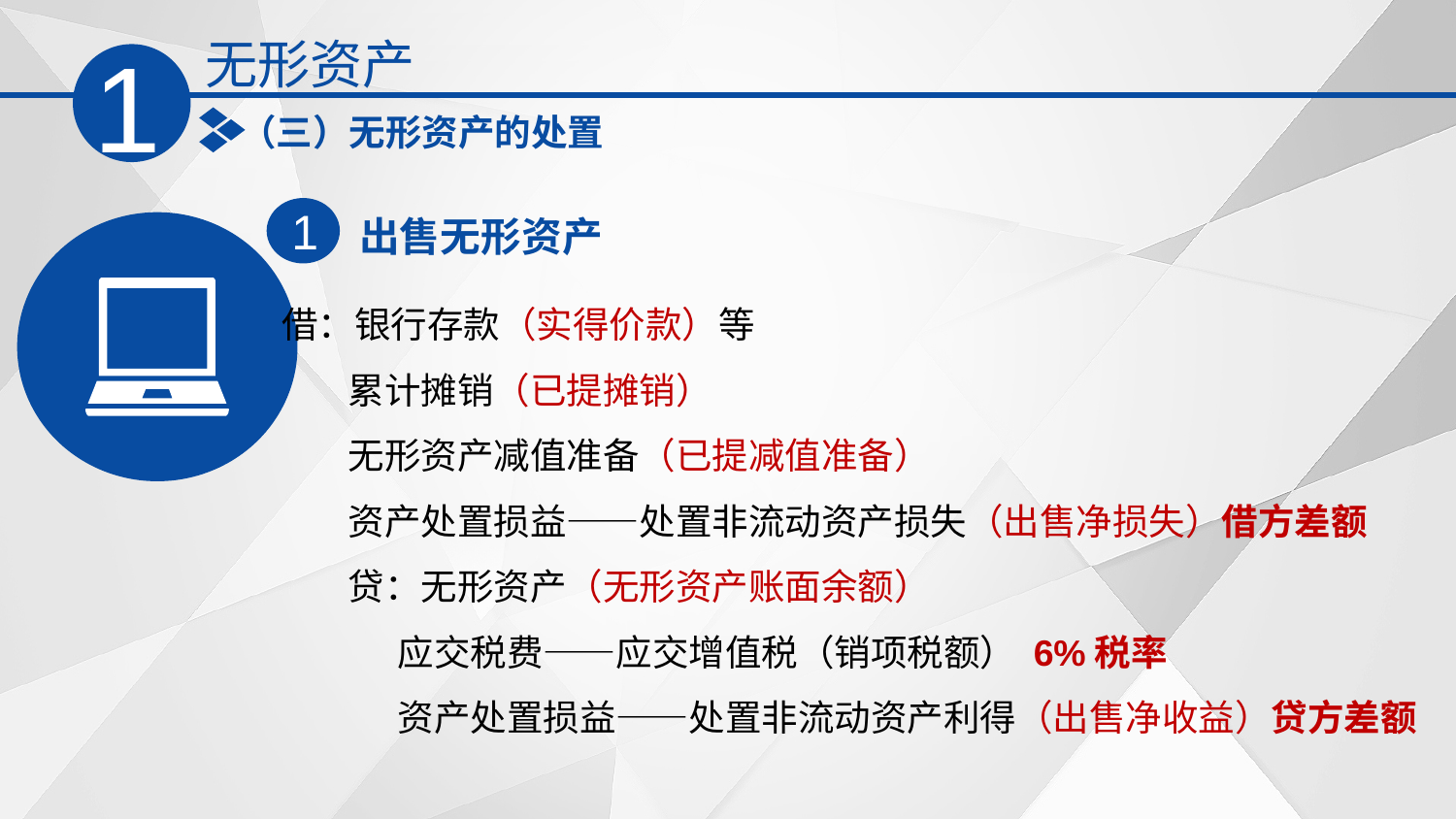

无形资产
1

（三）无形资产的处置

出售无形资产
1

借：银行存款（实得价款）等
       累计摊销（已提摊销）
       无形资产减值准备（已提减值准备）
       资产处置损益——处置非流动资产损失（出售净损失）借方差额
       贷：无形资产（无形资产账面余额）
             应交税费——应交增值税（销项税额） 6%税率
             资产处置损益——处置非流动资产利得（出售净收益）贷方差额